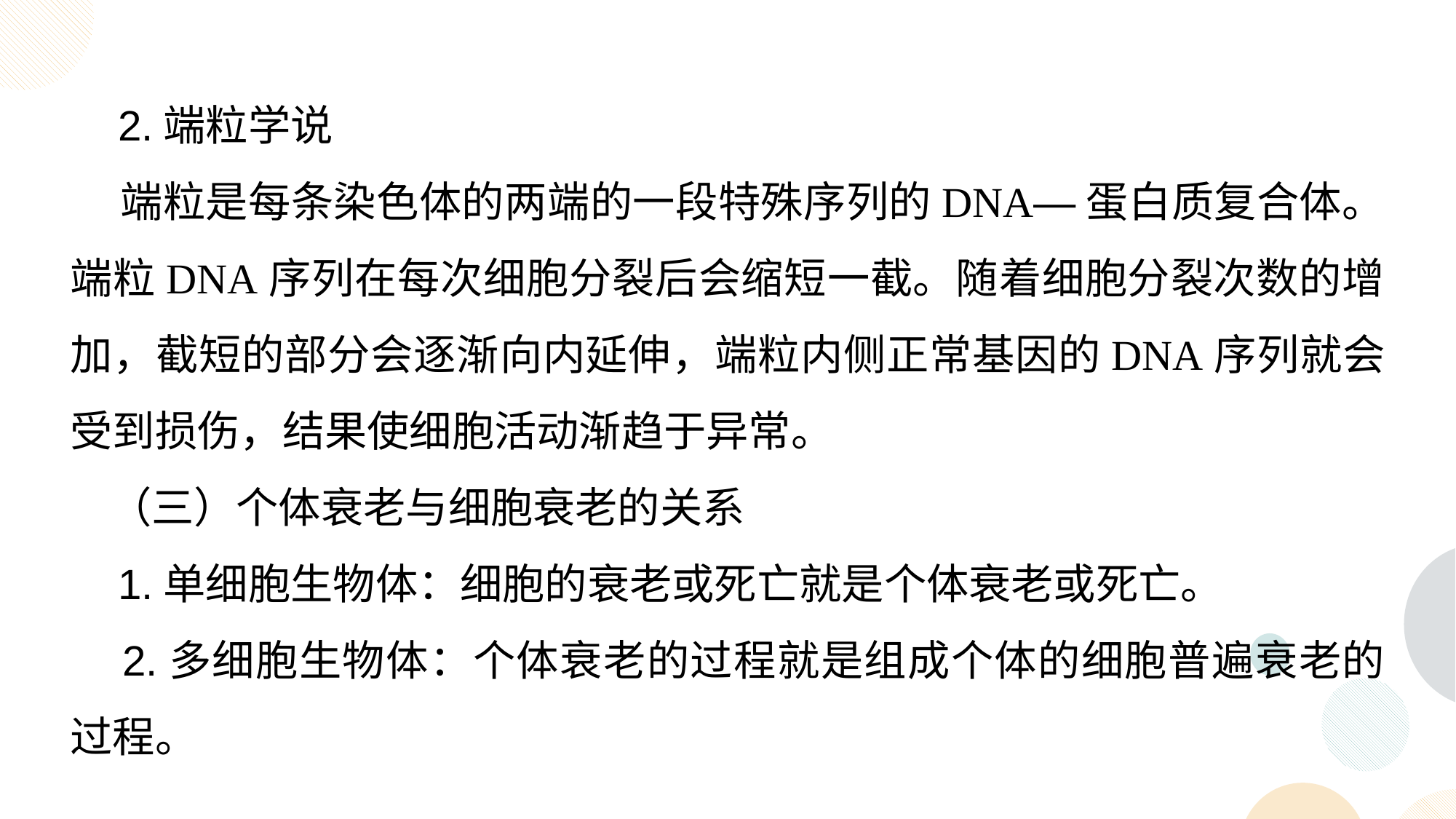

2.端粒学说
    端粒是每条染色体的两端的一段特殊序列的DNA—蛋白质复合体。端粒DNA序列在每次细胞分裂后会缩短一截。随着细胞分裂次数的增加，截短的部分会逐渐向内延伸，端粒内侧正常基因的DNA序列就会受到损伤，结果使细胞活动渐趋于异常。
   （三）个体衰老与细胞衰老的关系
    1.单细胞生物体：细胞的衰老或死亡就是个体衰老或死亡。
    2.多细胞生物体：个体衰老的过程就是组成个体的细胞普遍衰老的过程。